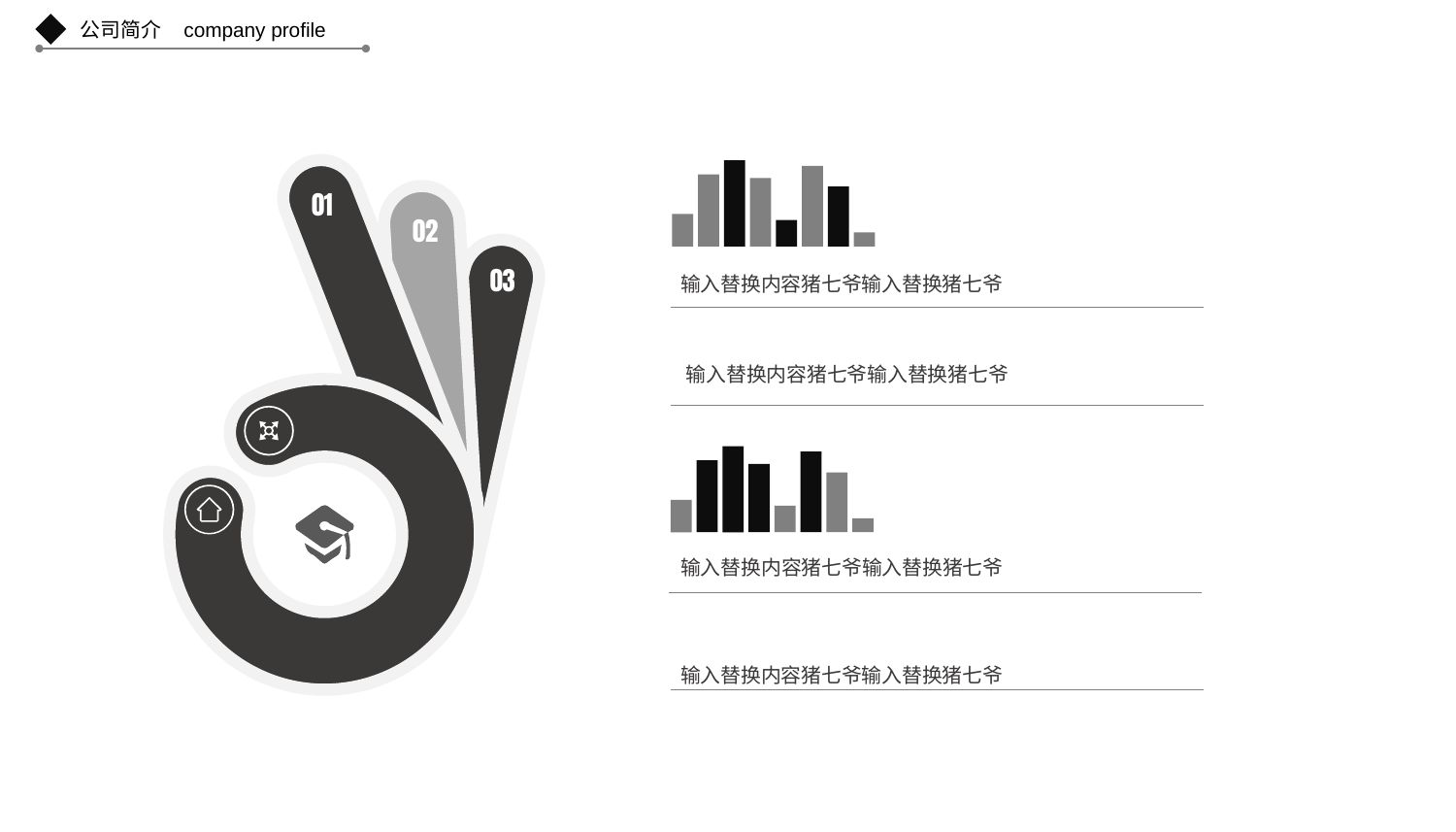

公司简介
company profile

01
02
03

输入替换内容猪七爷输入替换猪七爷
PRODUCTS
TEAM ANALYSIS
GENDER
+80%
Marketing team
输入替换内容猪七爷输入替换猪七爷

输入替换内容猪七爷输入替换猪七爷
PRODUCTS
TEAM ANALYSIS
GENDER
+80%
Marketing team
输入替换内容猪七爷输入替换猪七爷